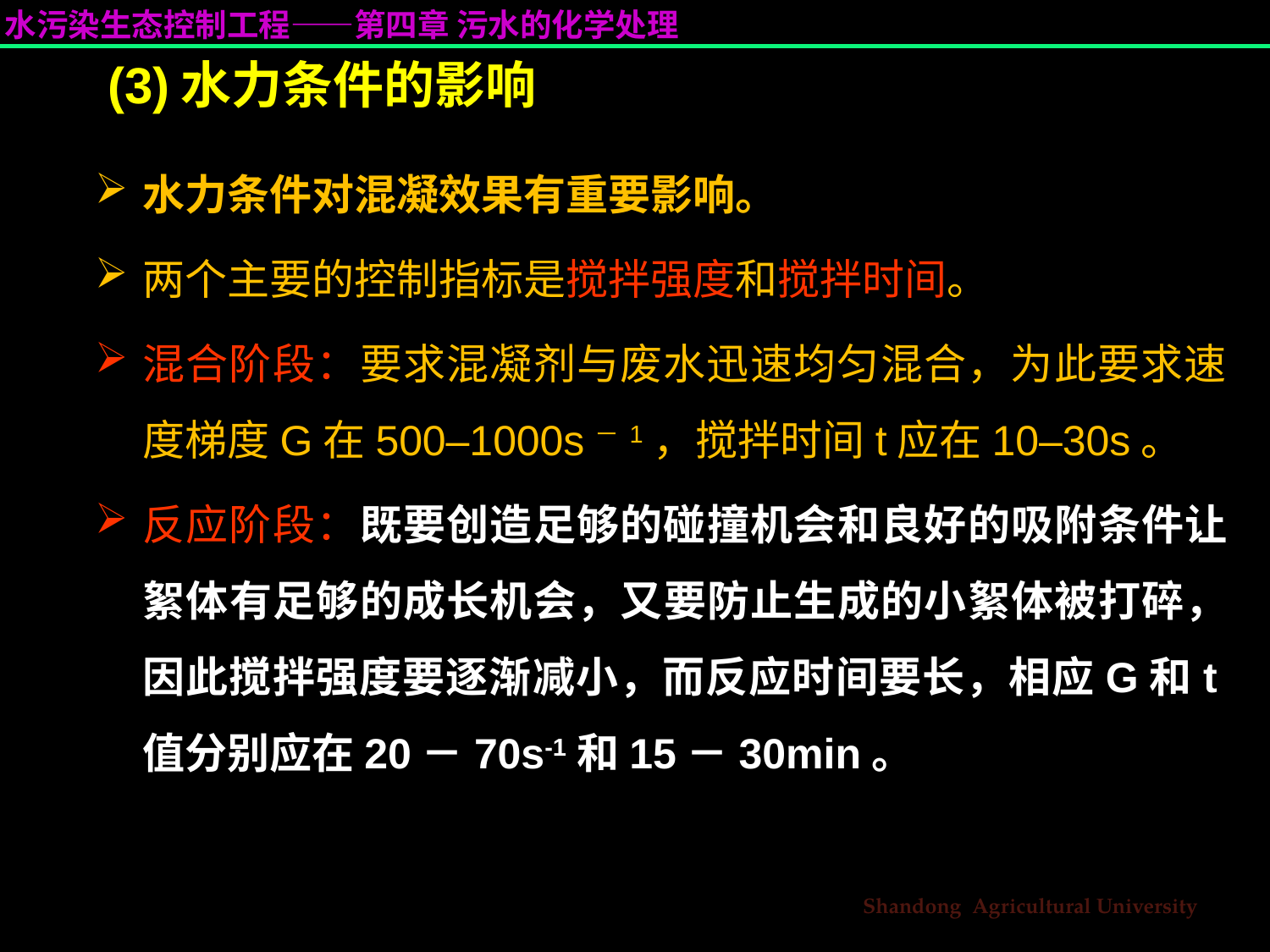

# (3)水力条件的影响
水力条件对混凝效果有重要影响。
两个主要的控制指标是搅拌强度和搅拌时间。
混合阶段：要求混凝剂与废水迅速均匀混合，为此要求速度梯度G在500–1000s－1，搅拌时间t应在10–30s。
反应阶段：既要创造足够的碰撞机会和良好的吸附条件让絮体有足够的成长机会，又要防止生成的小絮体被打碎，因此搅拌强度要逐渐减小，而反应时间要长，相应G和t值分别应在20－70s-1和15－30min。